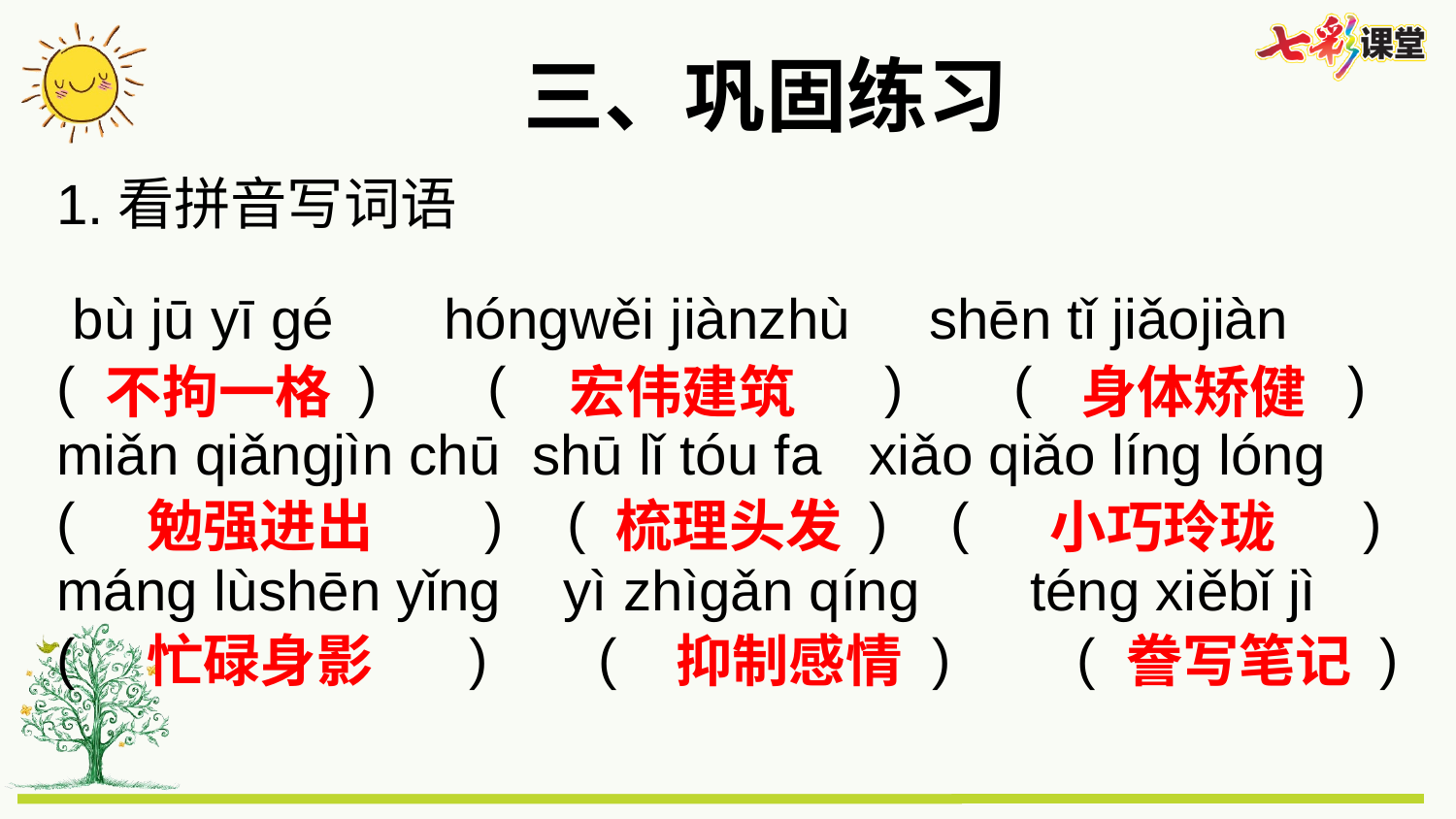

三、巩固练习
1.看拼音写词语
 bù jū yī gé       hóngwěi jiànzhù     shēn tǐ jiǎojiàn
(                  )       (                        )       (                    )
miǎn qiǎngjìn chū  shū lǐ tóu fa   xiǎo qiǎo líng lóng
(                          )    (                  )    (                         )
máng lùshēn yǐng    yì zhìgǎn qíng       téng xiěbǐ jì
(                         )       (                    )        (                  )
不拘一格
宏伟建筑
身体矫健
勉强进出
梳理头发
小巧玲珑
忙碌身影
抑制感情
誊写笔记